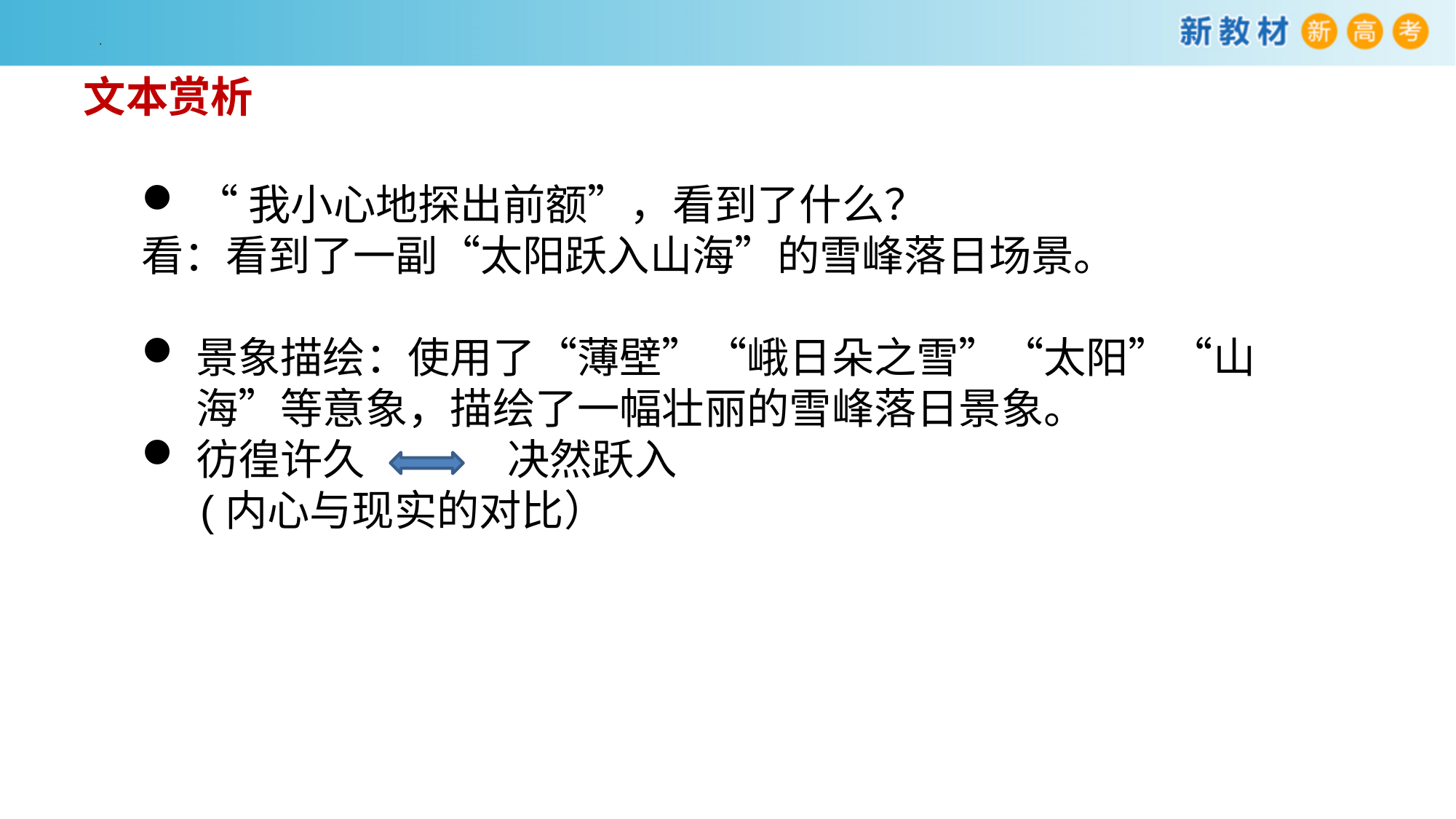

# 文本赏析
“我小心地探出前额”，看到了什么？
看：看到了一副“太阳跃入山海”的雪峰落日场景。

景象描绘：使用了“薄壁”“峨日朵之雪”“太阳”“山海”等意象，描绘了一幅壮丽的雪峰落日景象。
彷徨许久               决然跃入
     (内心与现实的对比）